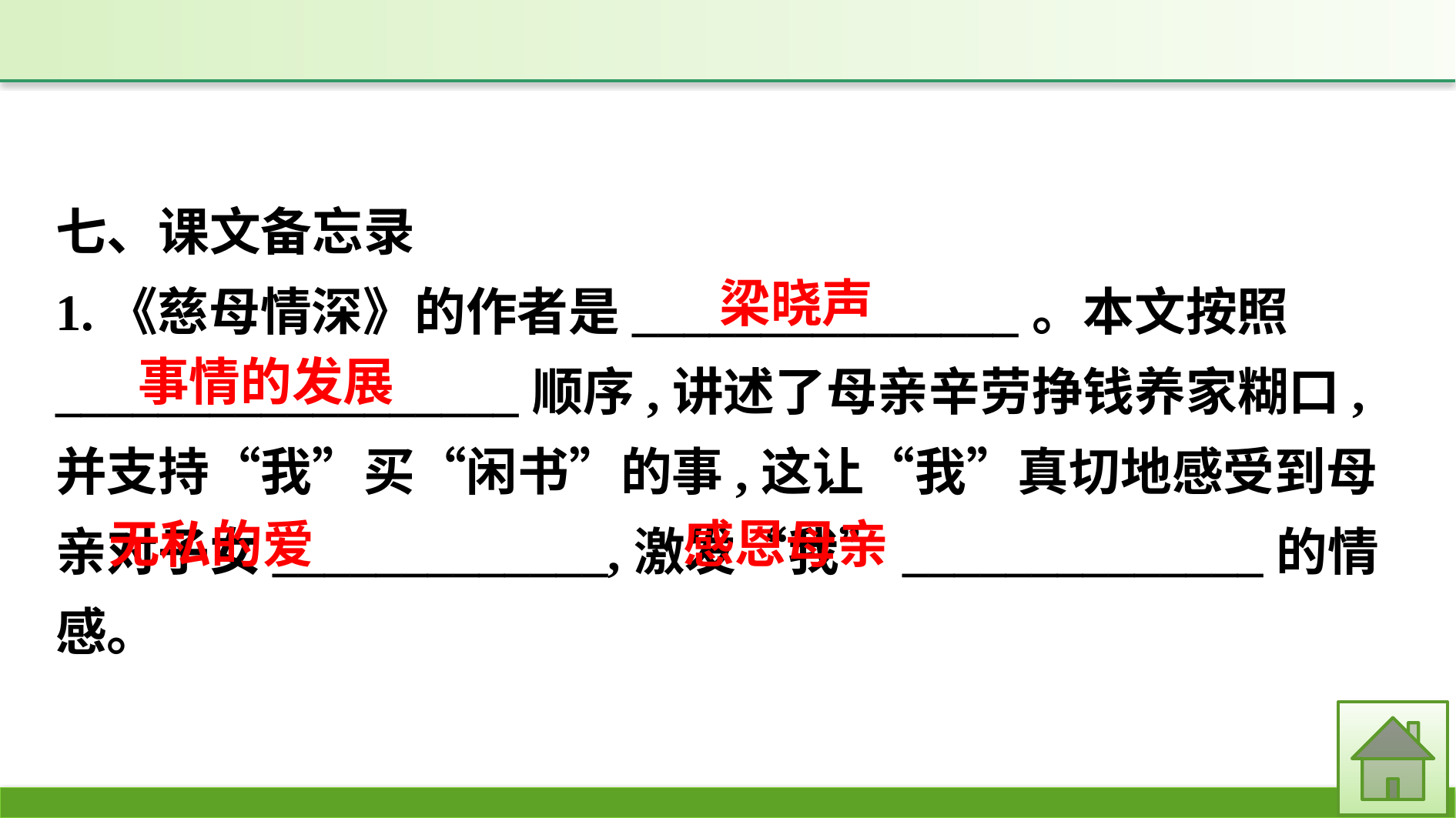

七、课文备忘录
1.《慈母情深》的作者是_______________。本文按照__________________顺序,讲述了母亲辛劳挣钱养家糊口,并支持“我”买“闲书”的事,这让“我”真切地感受到母亲对子女_____________,激发“我”______________的情感。
梁晓声
事情的发展
无私的爱
感恩母亲